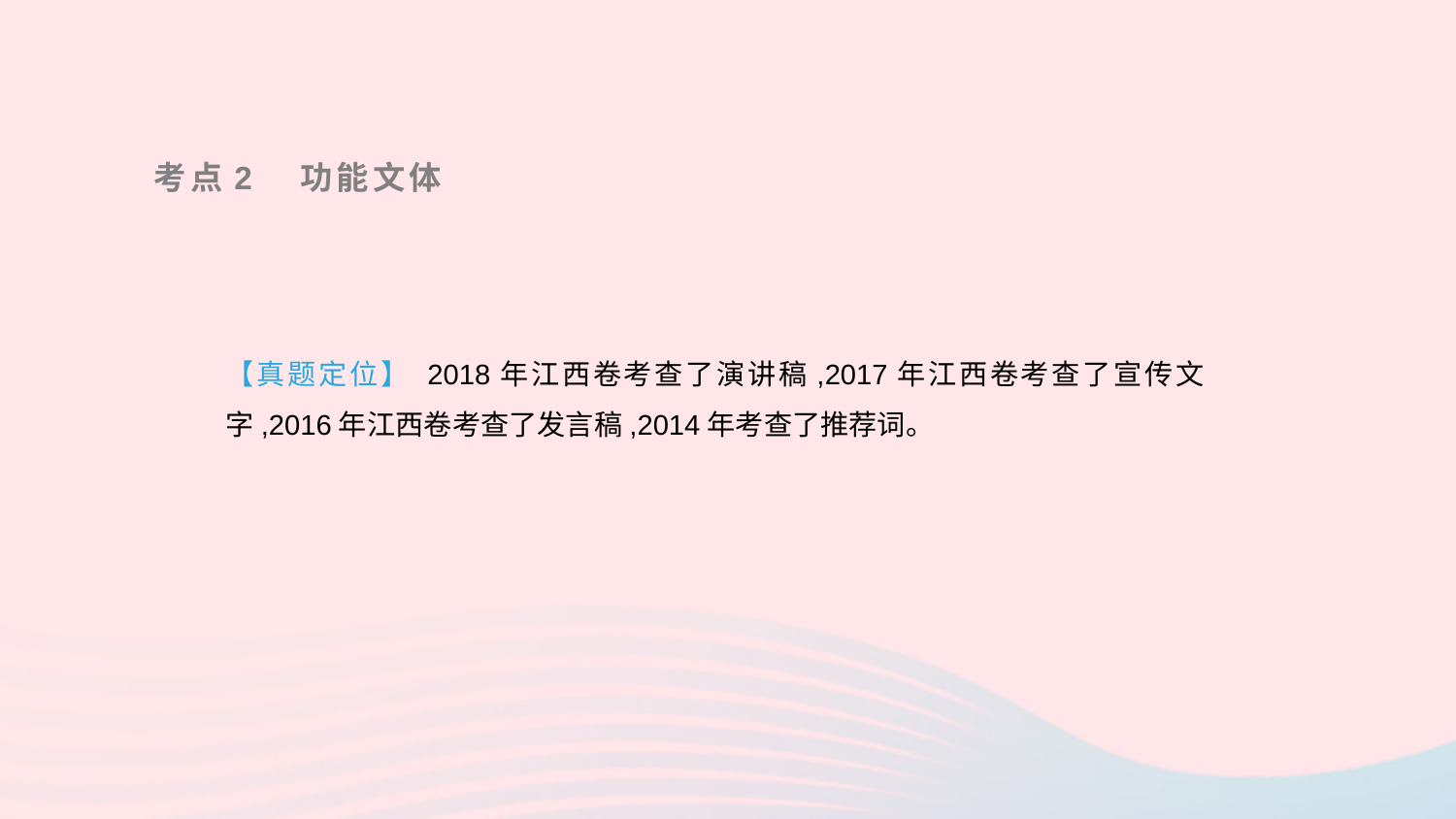

考点2　功能文体
【真题定位】 2018年江西卷考查了演讲稿,2017年江西卷考查了宣传文字,2016年江西卷考查了发言稿,2014年考查了推荐词。